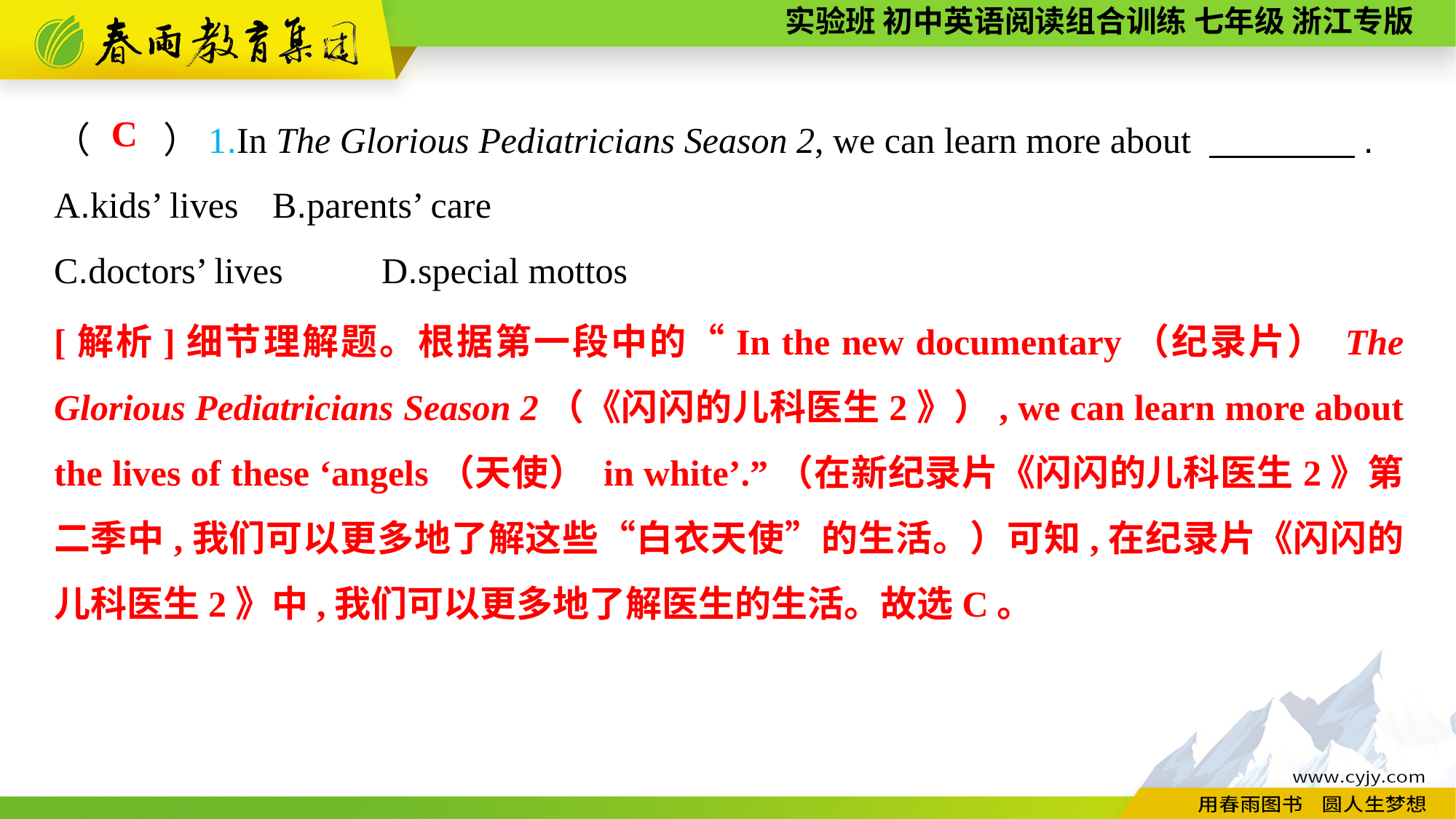

（　　）1.In The Glorious Pediatricians Season 2, we can learn more about 　　　　.
A.kids’ lives	B.parents’ care
C.doctors’ lives	D.special mottos
C
[解析]细节理解题。根据第一段中的“In the new documentary（纪录片） The Glorious Pediatricians Season 2（《闪闪的儿科医生2》）, we can learn more about the lives of these ‘angels（天使） in white’.”（在新纪录片《闪闪的儿科医生2》第二季中,我们可以更多地了解这些“白衣天使”的生活。）可知,在纪录片《闪闪的儿科医生2》中,我们可以更多地了解医生的生活。故选C。